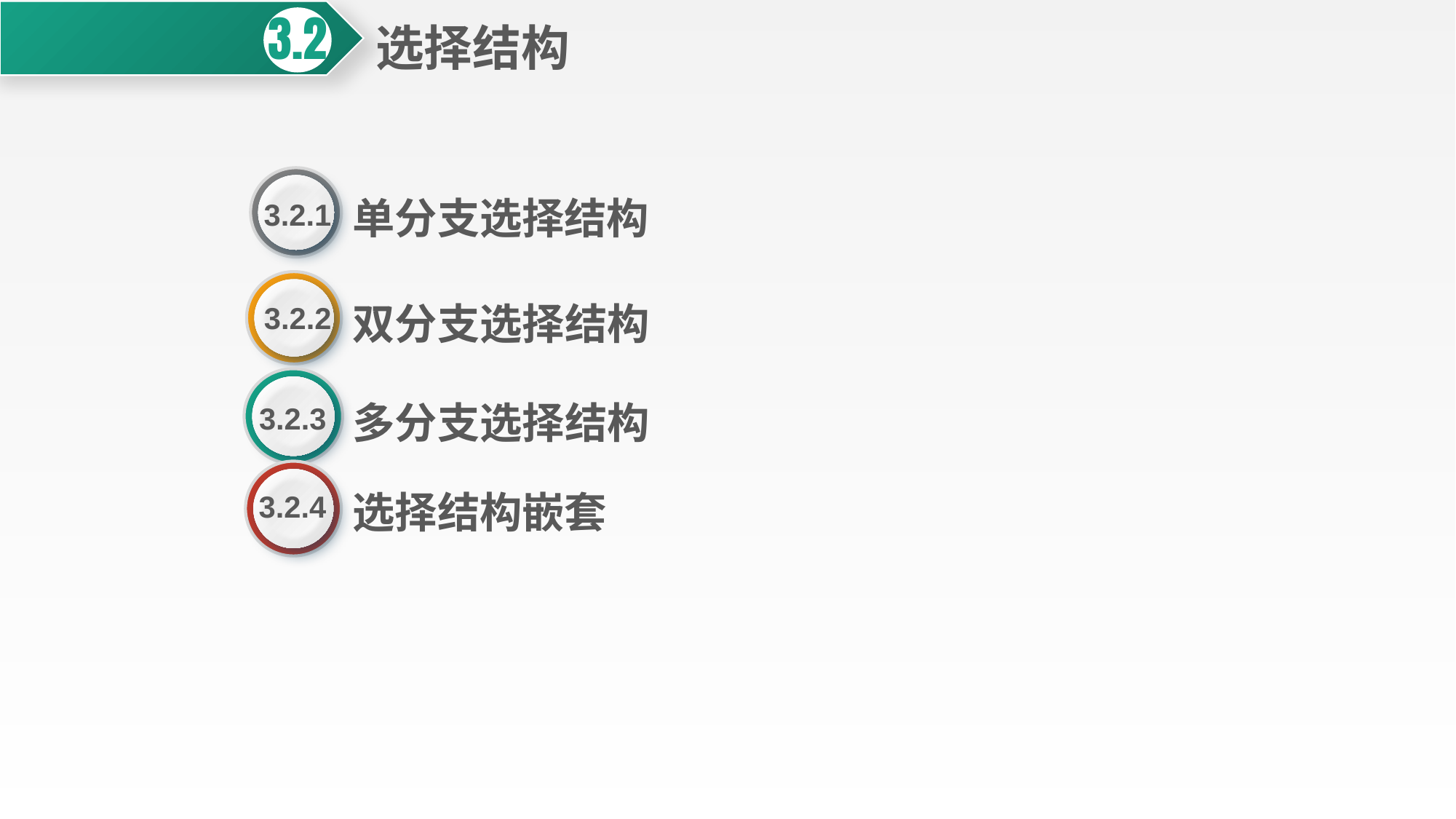

选择结构

3.2

单分支选择结构
3.2.1

双分支选择结构
3.2.2

多分支选择结构
3.2.3

选择结构嵌套
3.2.4